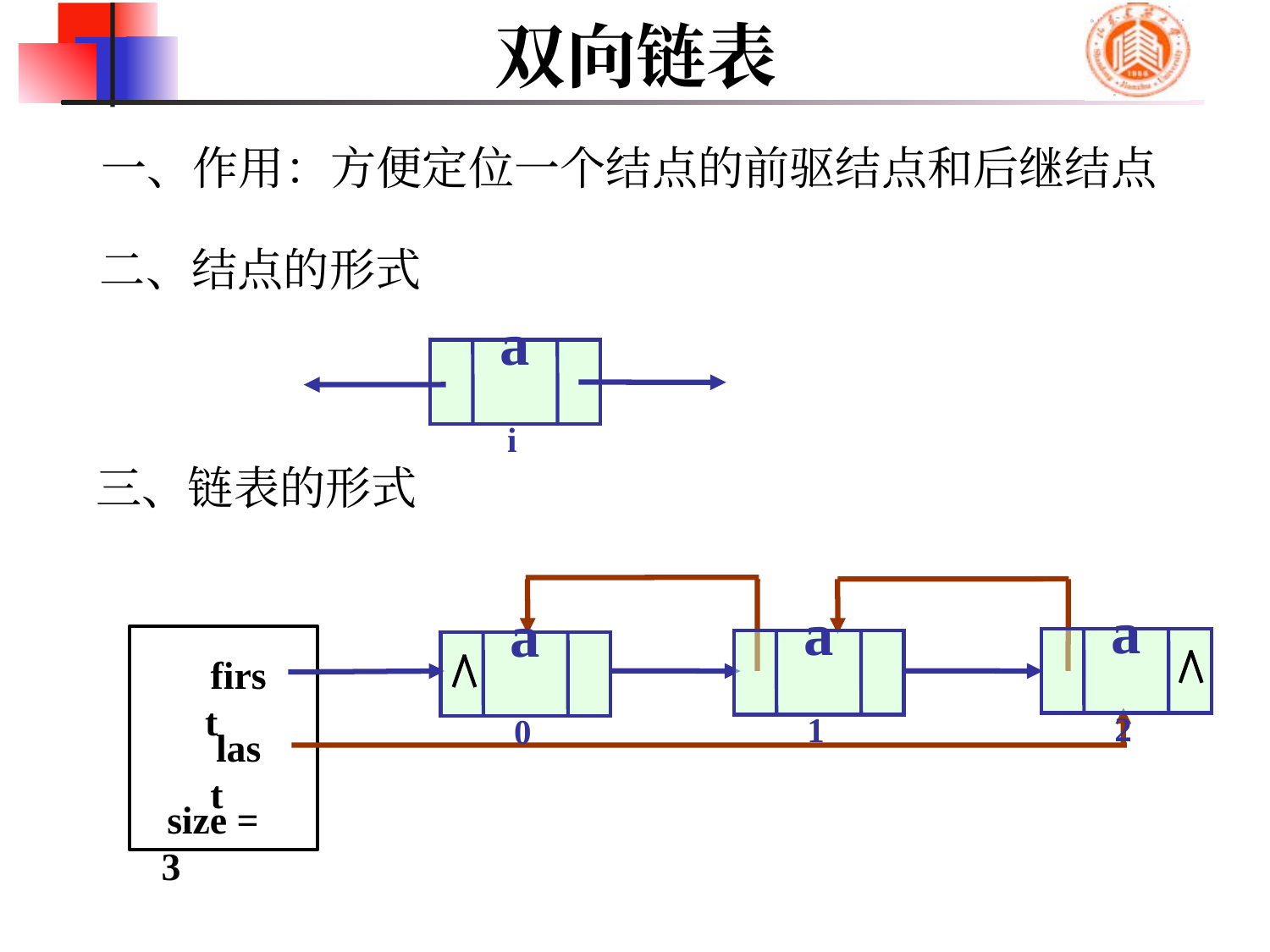

# 双向链表
一、作用：方便定位一个结点的前驱结点和后继结点
二、结点的形式
ai

三、链表的形式

a2

a1

a0

first

last

size = 3